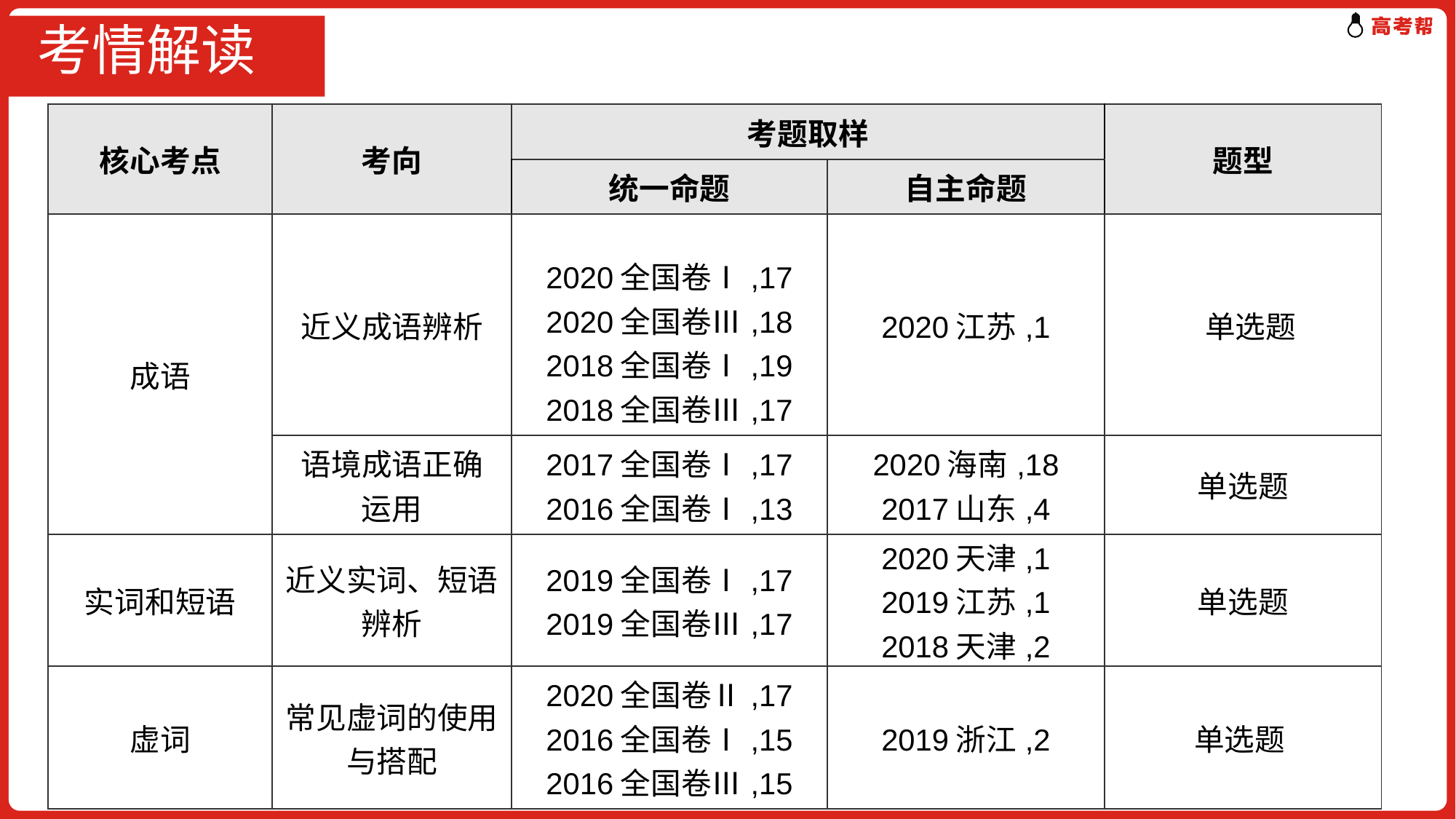

# 考情解读
| 核心考点 | 考向 | 考题取样 |  | 题型 |
| --- | --- | --- | --- | --- |
|  |  | 统一命题 | 自主命题 |  |
| 成语 | 近义成语辨析 | 2020全国卷Ⅰ,17 2020全国卷Ⅲ,18 2018全国卷Ⅰ,19 2018全国卷Ⅲ,17 | 2020江苏,1 | 单选题 |
|  | 语境成语正确 运用 | 2017全国卷Ⅰ,17 2016全国卷Ⅰ,13 | 2020海南,18 2017山东,4 | 单选题 |
| 实词和短语 | 近义实词、短语辨析 | 2019全国卷Ⅰ,17 2019全国卷Ⅲ,17 | 2020天津,1 2019江苏,1 2018天津,2 | 单选题 |
| 虚词 | 常见虚词的使用与搭配 | 2020全国卷Ⅱ,17 2016全国卷Ⅰ,15 2016全国卷Ⅲ,15 | 2019浙江,2 | 单选题 |